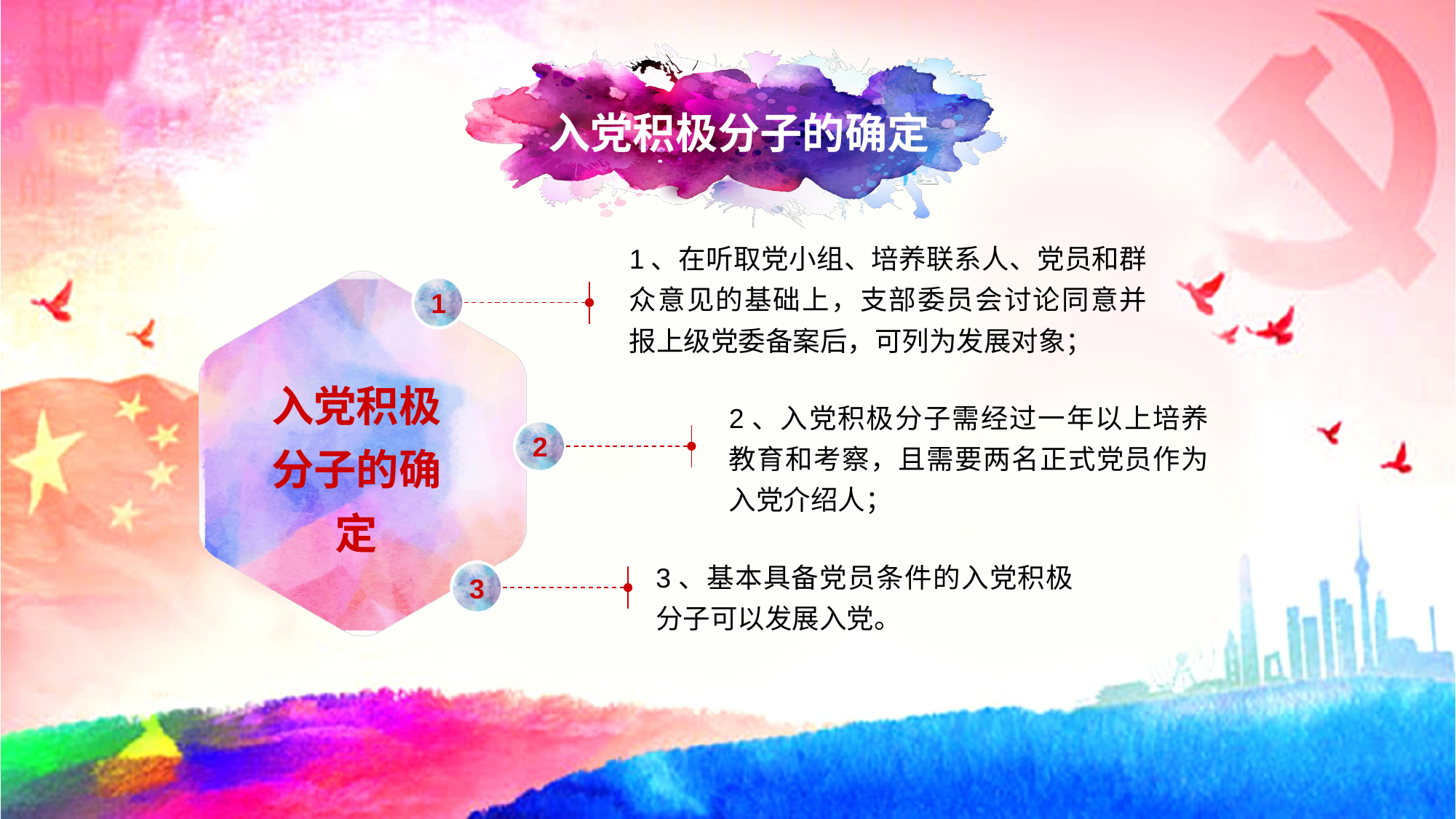

入党积极分子的确定
1、在听取党小组、培养联系人、党员和群众意见的基础上，支部委员会讨论同意并报上级党委备案后，可列为发展对象；
1

入党积极分子的确定
2、入党积极分子需经过一年以上培养教育和考察，且需要两名正式党员作为入党介绍人；
2
3、基本具备党员条件的入党积极分子可以发展入党。
3